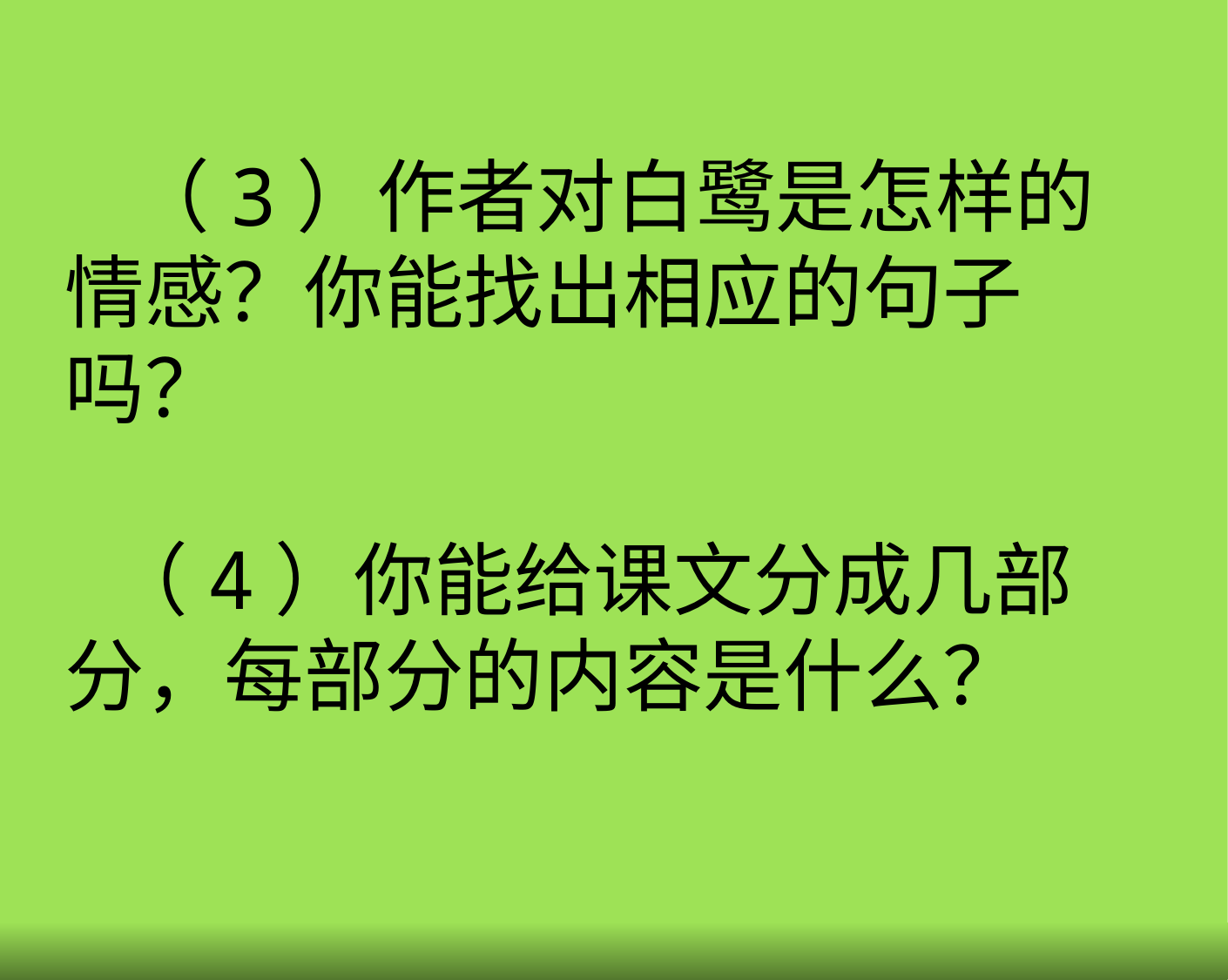

（3）作者对白鹭是怎样的情感？你能找出相应的句子吗？

（4）你能给课文分成几部分，每部分的内容是什么？